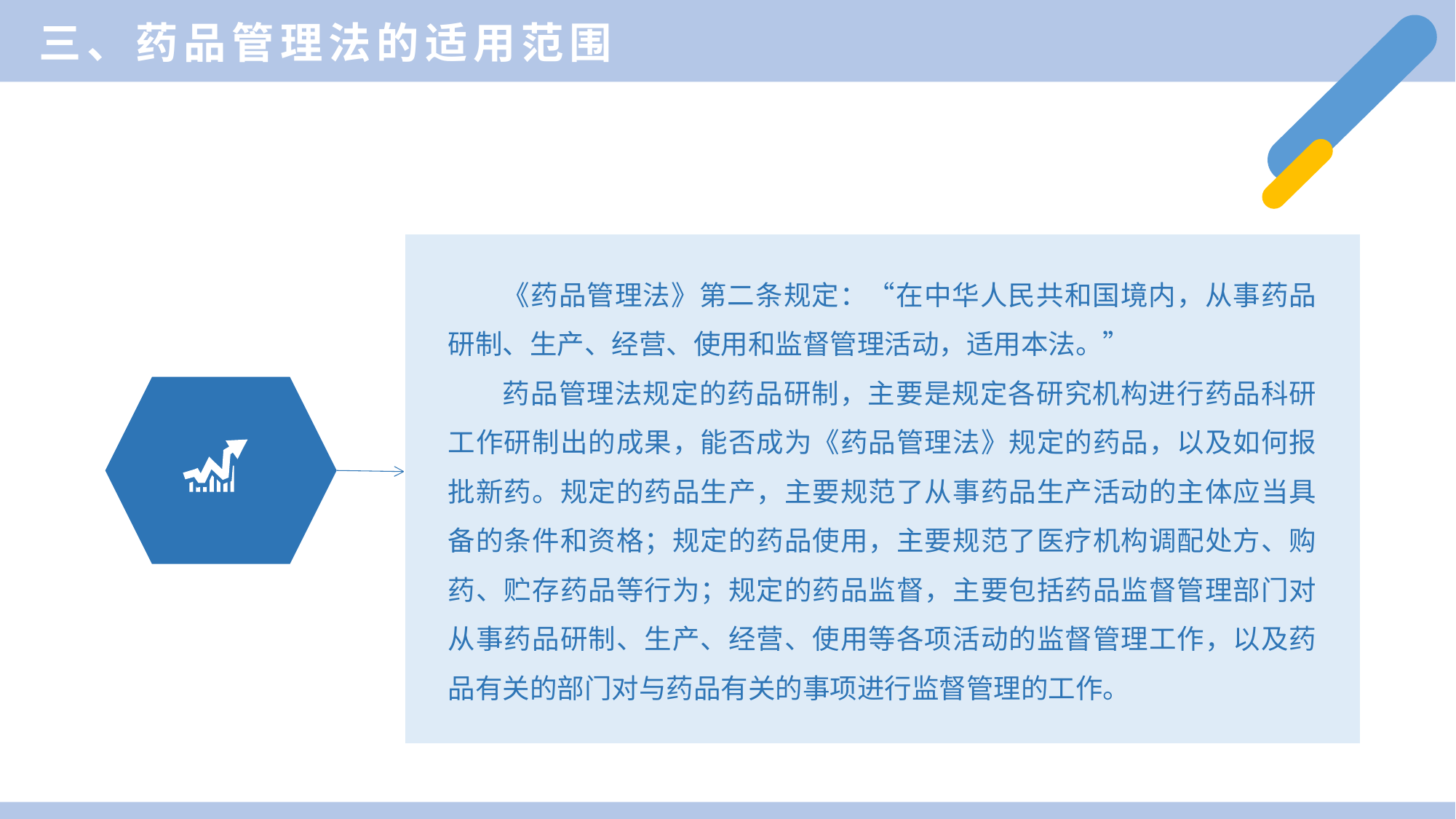

三、药品管理法的适用范围

《药品管理法》第二条规定：“在中华人民共和国境内，从事药品研制、生产、经营、使用和监督管理活动，适用本法。”
药品管理法规定的药品研制，主要是规定各研究机构进行药品科研工作研制出的成果，能否成为《药品管理法》规定的药品，以及如何报批新药。规定的药品生产，主要规范了从事药品生产活动的主体应当具备的条件和资格；规定的药品使用，主要规范了医疗机构调配处方、购药、贮存药品等行为；规定的药品监督，主要包括药品监督管理部门对从事药品研制、生产、经营、使用等各项活动的监督管理工作，以及药品有关的部门对与药品有关的事项进行监督管理的工作。